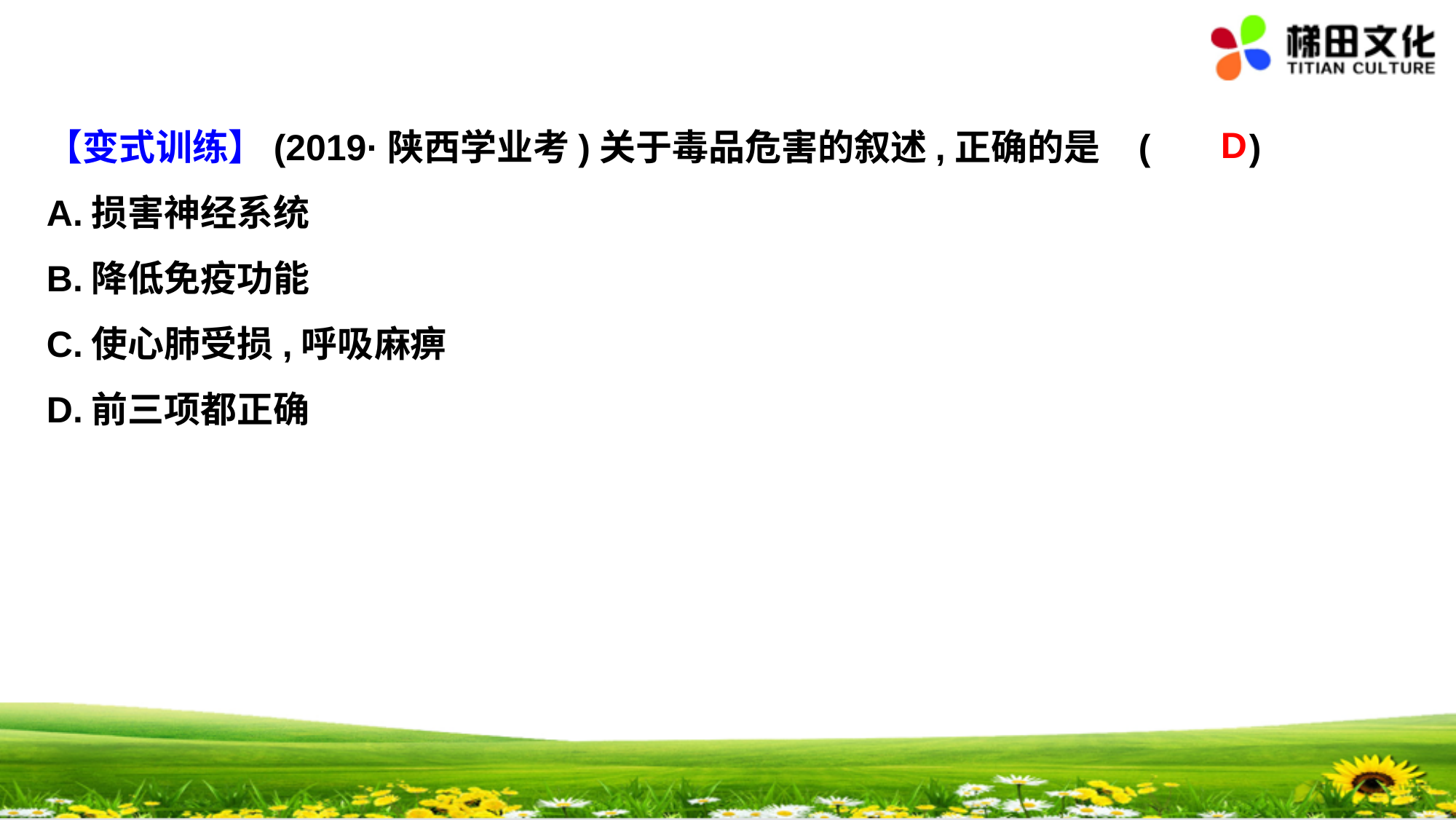

D
【变式训练】(2019·陕西学业考)关于毒品危害的叙述,正确的是	(　 　)
A.损害神经系统
B.降低免疫功能
C.使心肺受损,呼吸麻痹
D.前三项都正确